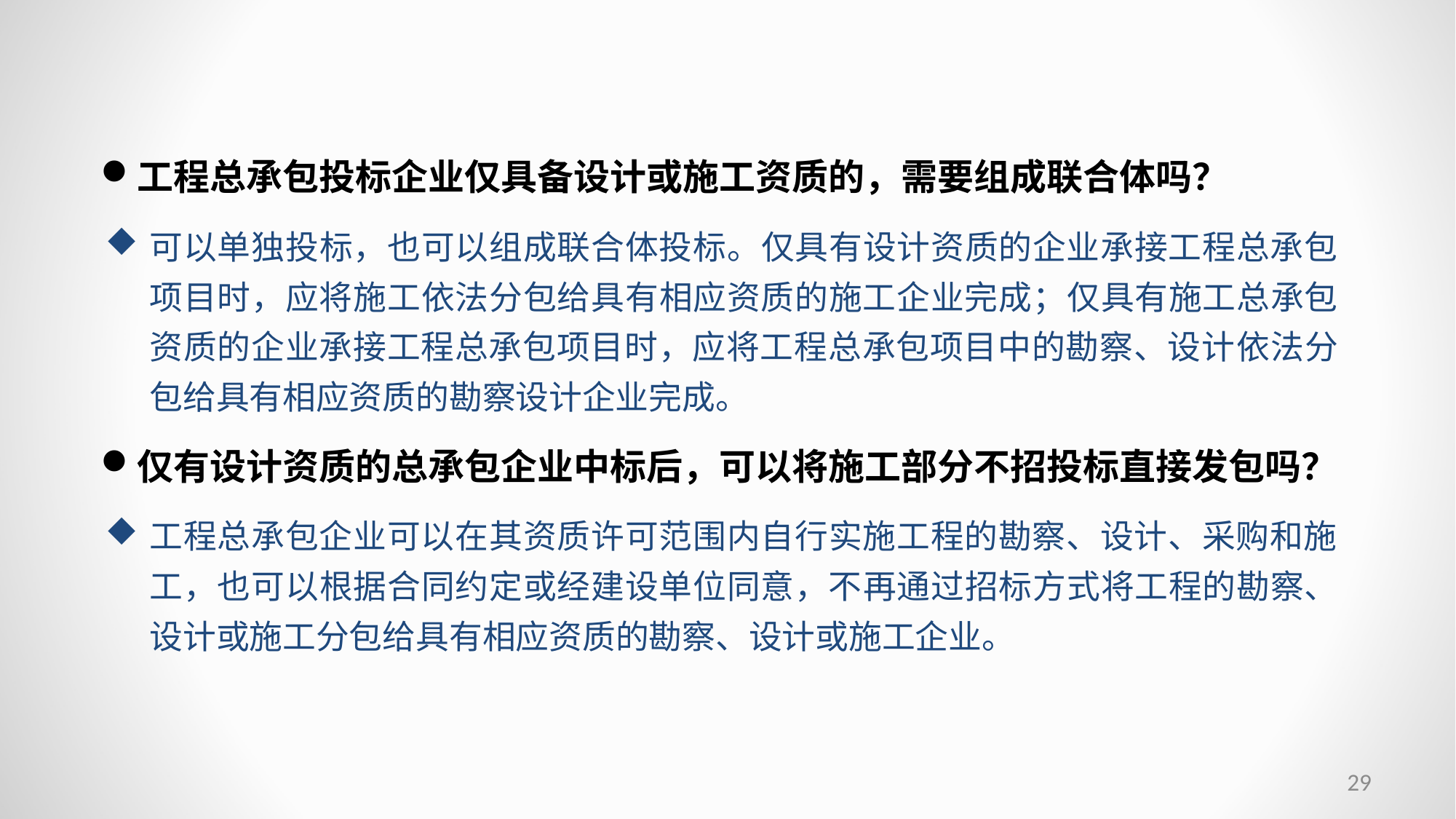

工程总承包投标企业仅具备设计或施工资质的，需要组成联合体吗？
可以单独投标，也可以组成联合体投标。仅具有设计资质的企业承接工程总承包项目时，应将施工依法分包给具有相应资质的施工企业完成；仅具有施工总承包资质的企业承接工程总承包项目时，应将工程总承包项目中的勘察、设计依法分包给具有相应资质的勘察设计企业完成。
仅有设计资质的总承包企业中标后，可以将施工部分不招投标直接发包吗？
工程总承包企业可以在其资质许可范围内自行实施工程的勘察、设计、采购和施工，也可以根据合同约定或经建设单位同意，不再通过招标方式将工程的勘察、设计或施工分包给具有相应资质的勘察、设计或施工企业。

29